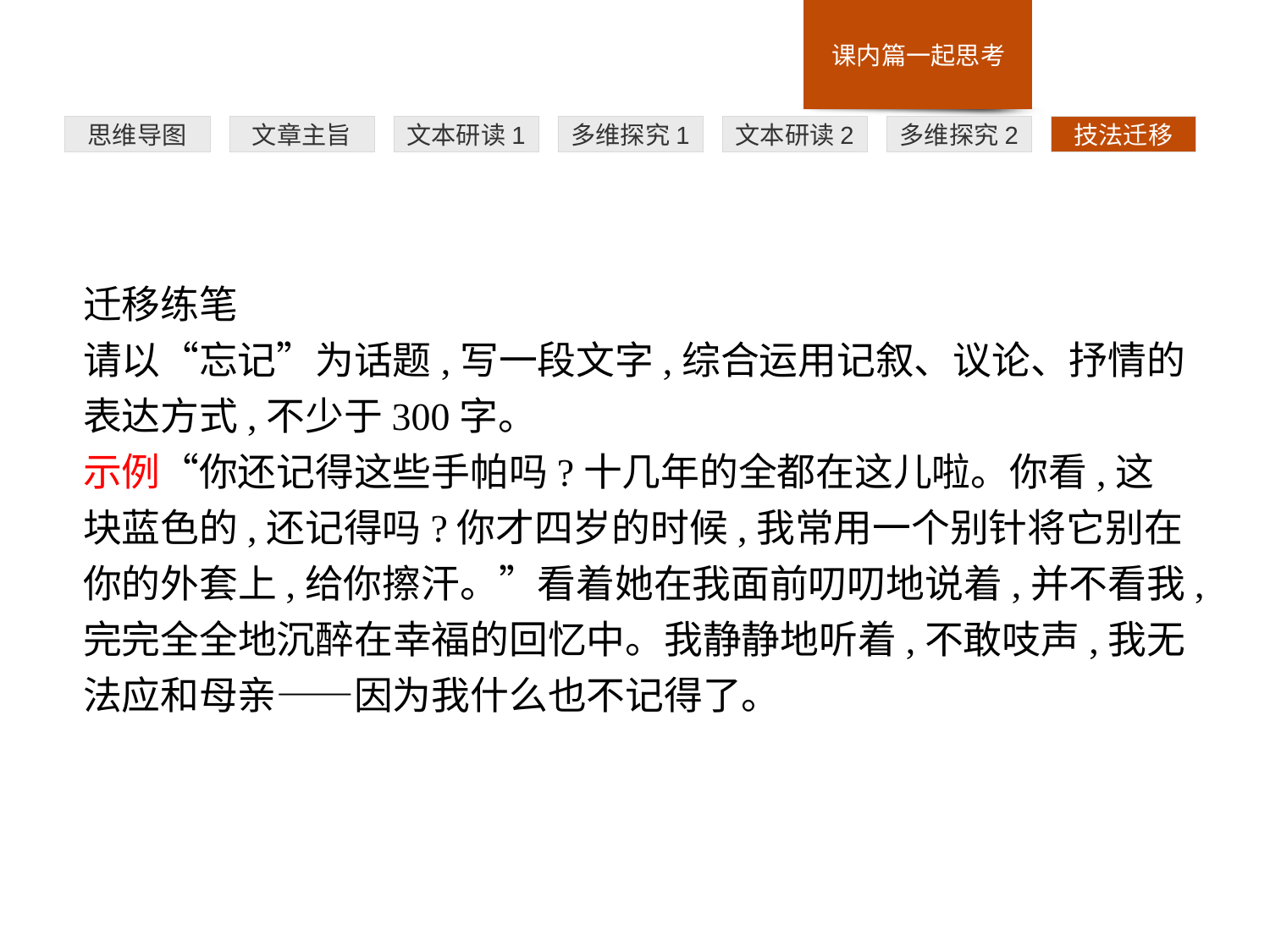

多维探究1
思维导图
文章主旨
文本研读1
文本研读2
多维探究2
技法迁移
迁移练笔
请以“忘记”为话题,写一段文字,综合运用记叙、议论、抒情的表达方式,不少于300字。
示例“你还记得这些手帕吗?十几年的全都在这儿啦。你看,这块蓝色的,还记得吗?你才四岁的时候,我常用一个别针将它别在你的外套上,给你擦汗。”看着她在我面前叨叨地说着,并不看我,完完全全地沉醉在幸福的回忆中。我静静地听着,不敢吱声,我无法应和母亲——因为我什么也不记得了。